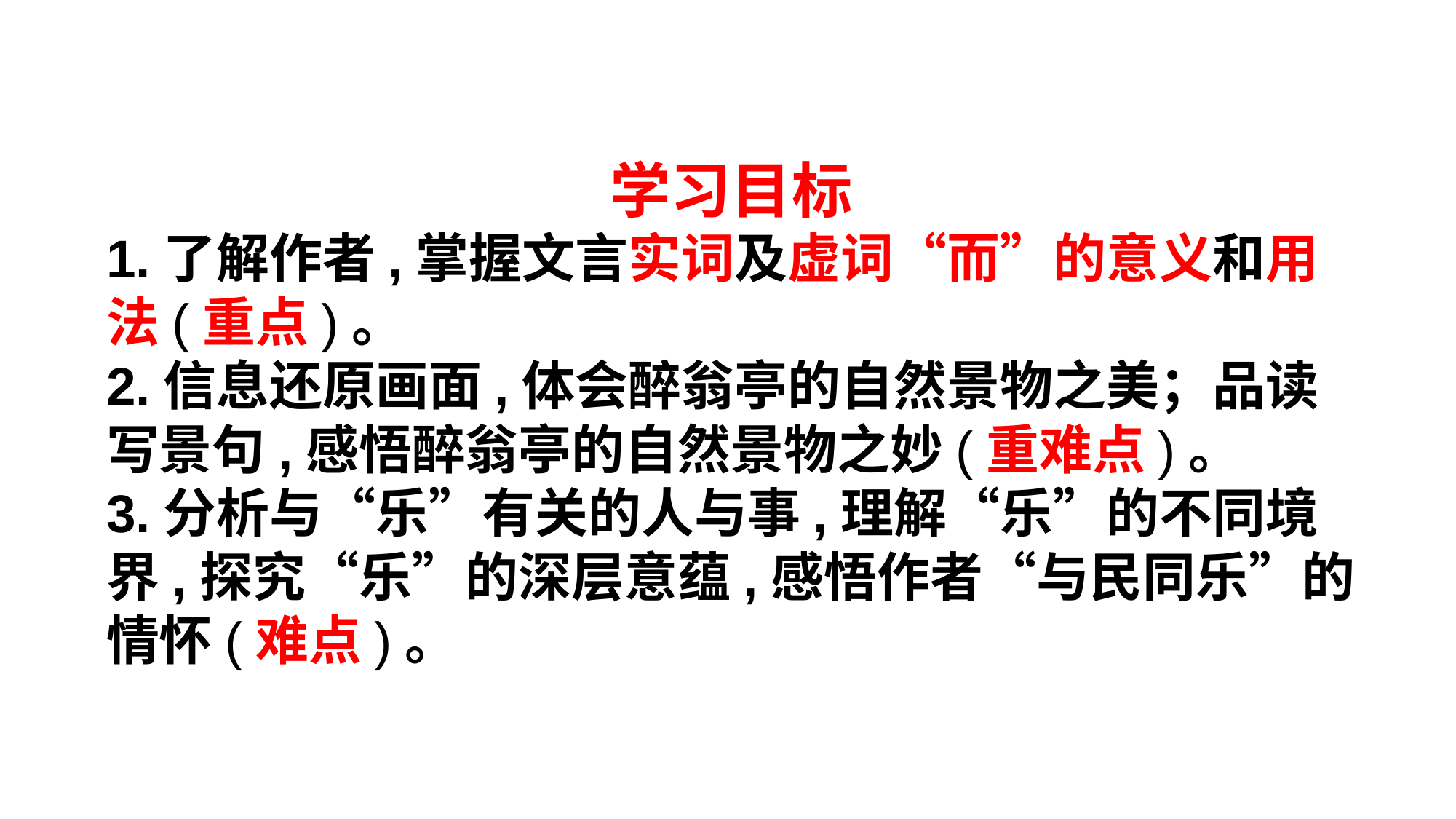

学习目标
1.了解作者,掌握文言实词及虚词“而”的意义和用法(重点)。
2.信息还原画面,体会醉翁亭的自然景物之美；品读写景句,感悟醉翁亭的自然景物之妙(重难点)。
3.分析与“乐”有关的人与事,理解“乐”的不同境界,探究“乐”的深层意蕴,感悟作者“与民同乐”的情怀(难点)。